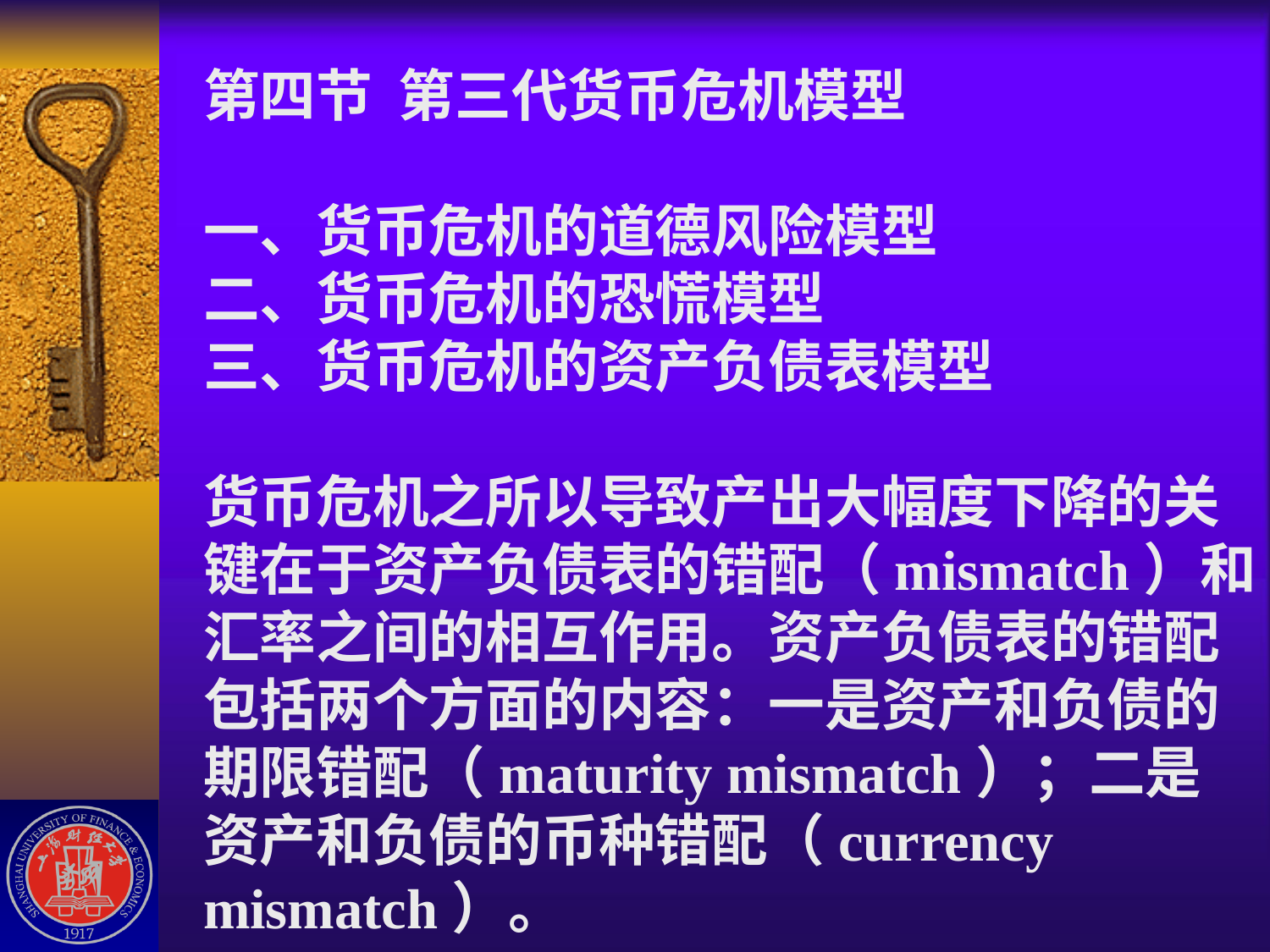

# 第四节  第三代货币危机模型 一、货币危机的道德风险模型 二、货币危机的恐慌模型 三、货币危机的资产负债表模型 货币危机之所以导致产出大幅度下降的关键在于资产负债表的错配（mismatch）和汇率之间的相互作用。资产负债表的错配包括两个方面的内容：一是资产和负债的期限错配（maturity mismatch）；二是资产和负债的币种错配（currency mismatch）。